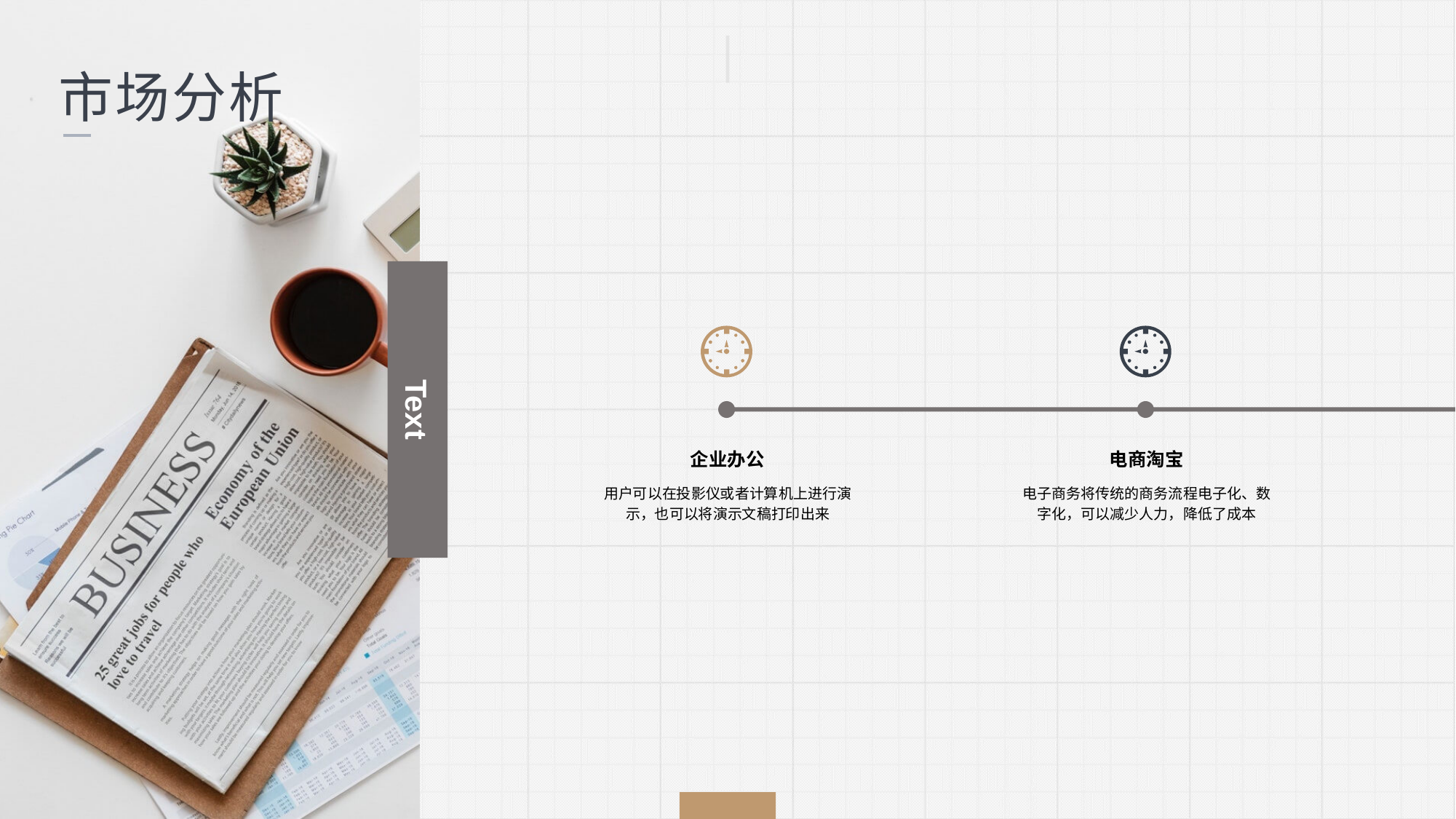

Text

电商淘宝
企业办公
电子商务将传统的商务流程电子化、数字化，可以减少人力，降低了成本
用户可以在投影仪或者计算机上进行演示，也可以将演示文稿打印出来
市场分析